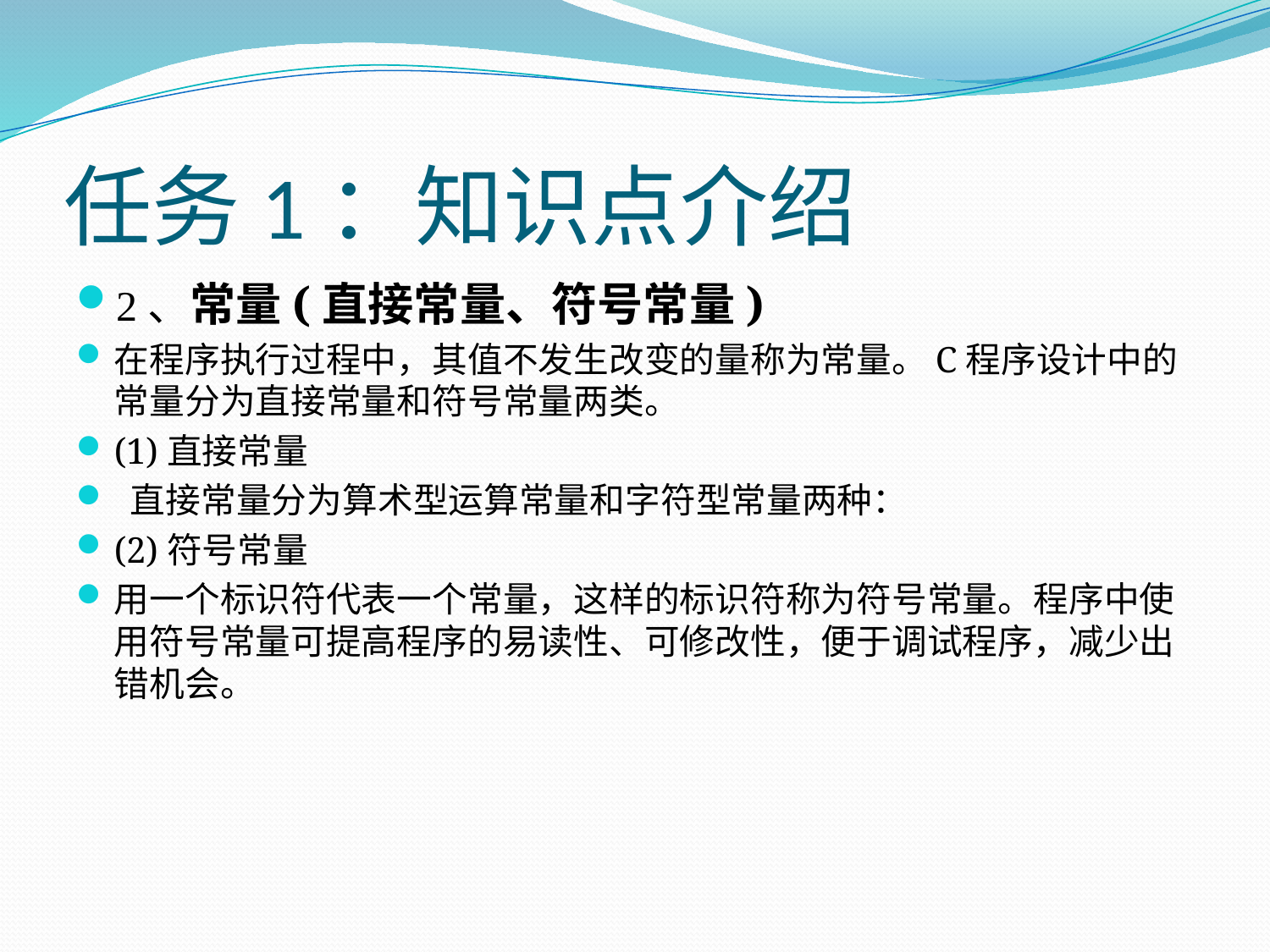

# 任务1：知识点介绍
2、常量(直接常量、符号常量)
在程序执行过程中，其值不发生改变的量称为常量。C程序设计中的常量分为直接常量和符号常量两类。
(1)直接常量
 直接常量分为算术型运算常量和字符型常量两种：
(2)符号常量
用一个标识符代表一个常量，这样的标识符称为符号常量。程序中使用符号常量可提高程序的易读性、可修改性，便于调试程序，减少出错机会。